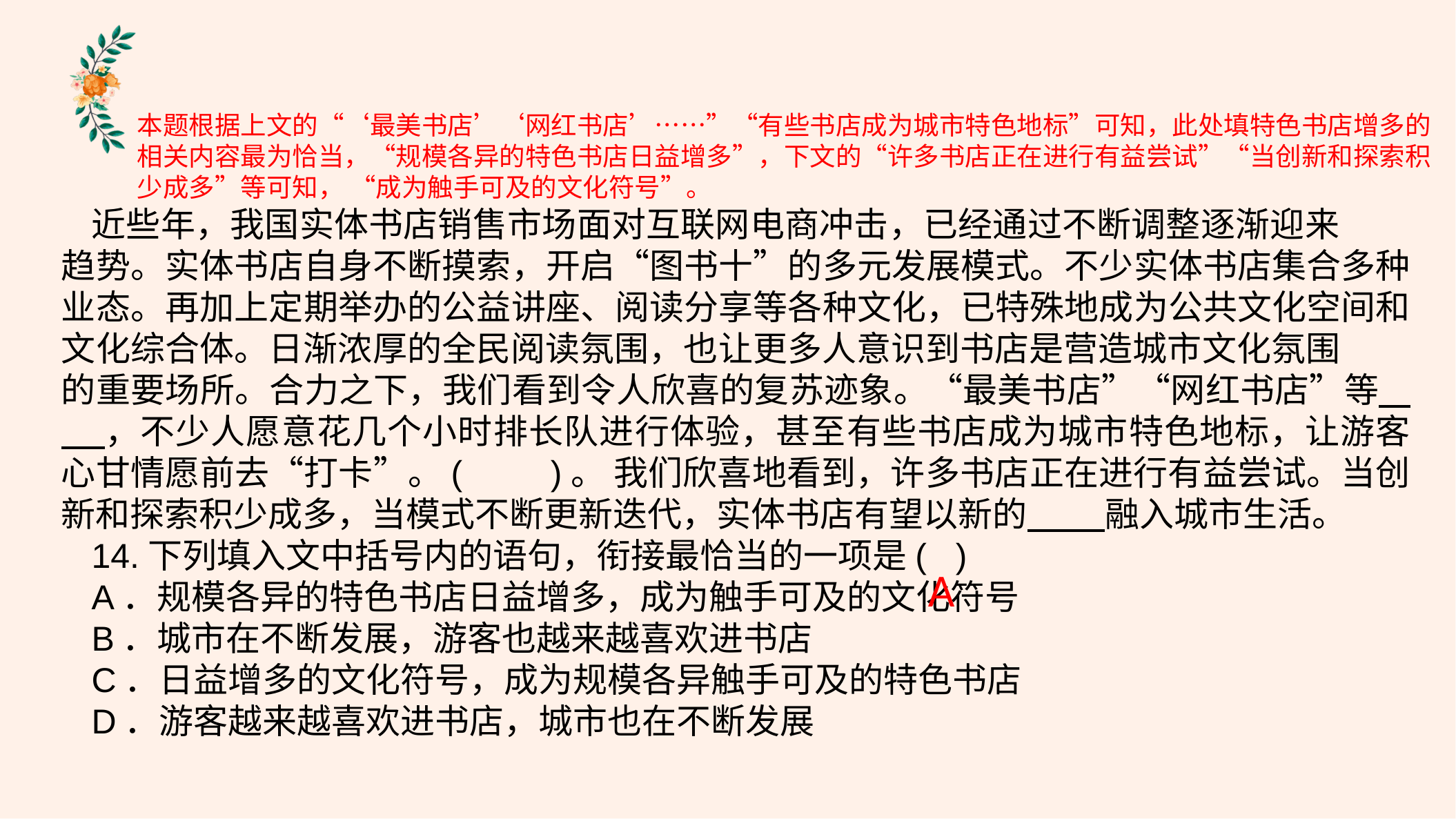

本题根据上文的“‘最美书店’‘网红书店’……”“有些书店成为城市特色地标”可知，此处填特色书店增多的相关内容最为恰当，“规模各异的特色书店日益增多”，下文的“许多书店正在进行有益尝试”“当创新和探索积少成多”等可知， “成为触手可及的文化符号”。
近些年，我国实体书店销售市场面对互联网电商冲击，已经通过不断调整逐渐迎来          趋势。实体书店自身不断摸索，开启“图书十”的多元发展模式。不少实体书店集合多种业态。再加上定期举办的公益讲座、阅读分享等各种文化，已特殊地成为公共文化空间和文化综合体。日渐浓厚的全民阅读氛围，也让更多人意识到书店是营造城市文化氛围          的重要场所。合力之下，我们看到令人欣喜的复苏迹象。“最美书店”“网红书店”等          ，不少人愿意花几个小时排长队进行体验，甚至有些书店成为城市特色地标，让游客心甘情愿前去“打卡”。(         )。 我们欣喜地看到，许多书店正在进行有益尝试。当创新和探索积少成多，当模式不断更新迭代，实体书店有望以新的          融入城市生活。
14.下列填入文中括号内的语句，衔接最恰当的一项是(   )
A．规模各异的特色书店日益增多，成为触手可及的文化符号
B．城市在不断发展，游客也越来越喜欢进书店
C．日益增多的文化符号，成为规模各异触手可及的特色书店
D．游客越来越喜欢进书店，城市也在不断发展
A